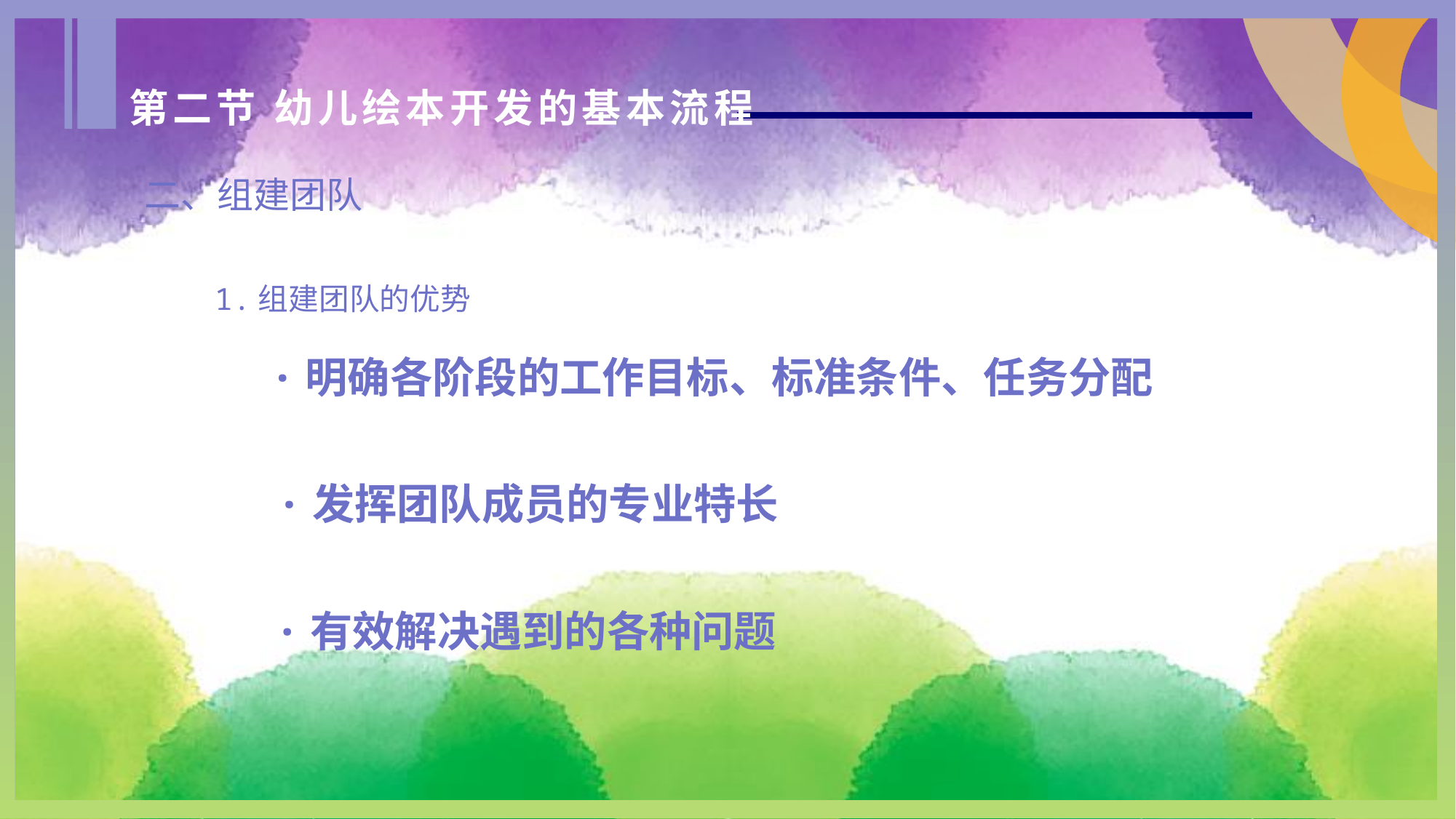

第二节 幼儿绘本开发的基本流程
二、组建团队

 1.组建团队的优势
·明确各阶段的工作目标、标准条件、任务分配
·发挥团队成员的专业特长
·有效解决遇到的各种问题